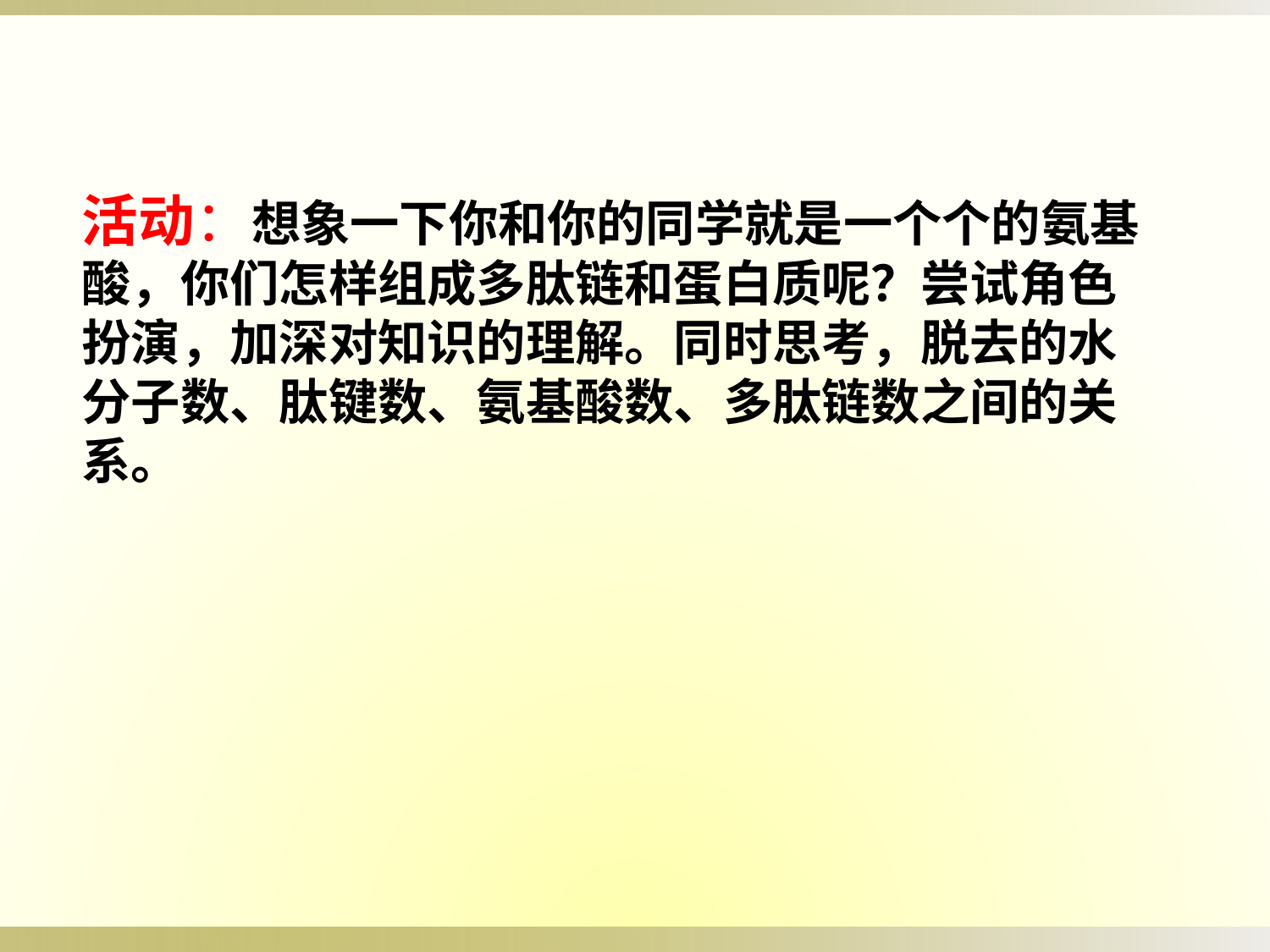

活动：想象一下你和你的同学就是一个个的氨基酸，你们怎样组成多肽链和蛋白质呢？尝试角色扮演，加深对知识的理解。同时思考，脱去的水分子数、肽键数、氨基酸数、多肽链数之间的关系。